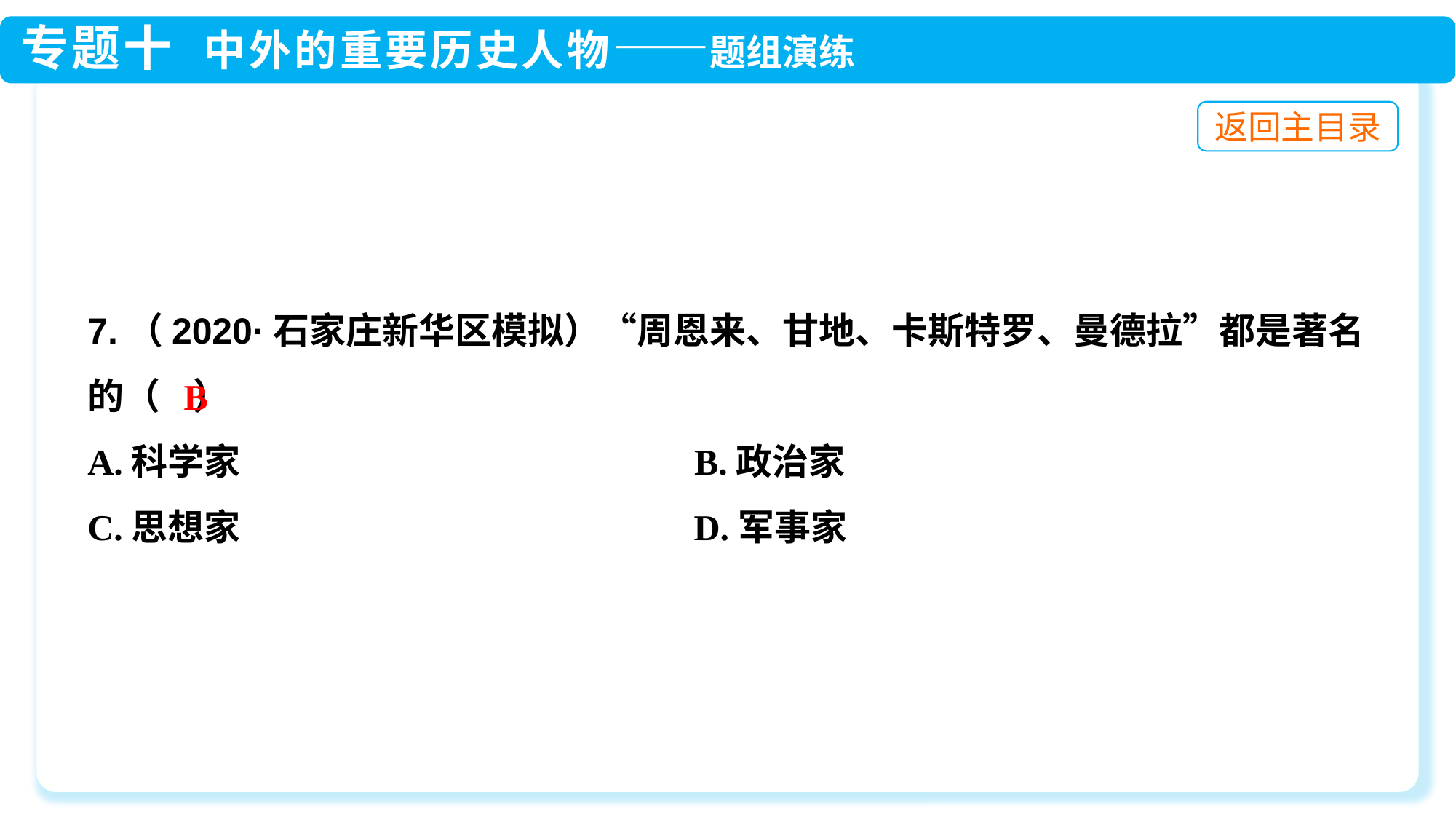

7.（2020·石家庄新华区模拟）“周恩来、甘地、卡斯特罗、曼德拉”都是著名的（    ）
A.科学家　　　                                         B.政治家
C.思想家　　　	                                 D.军事家
B